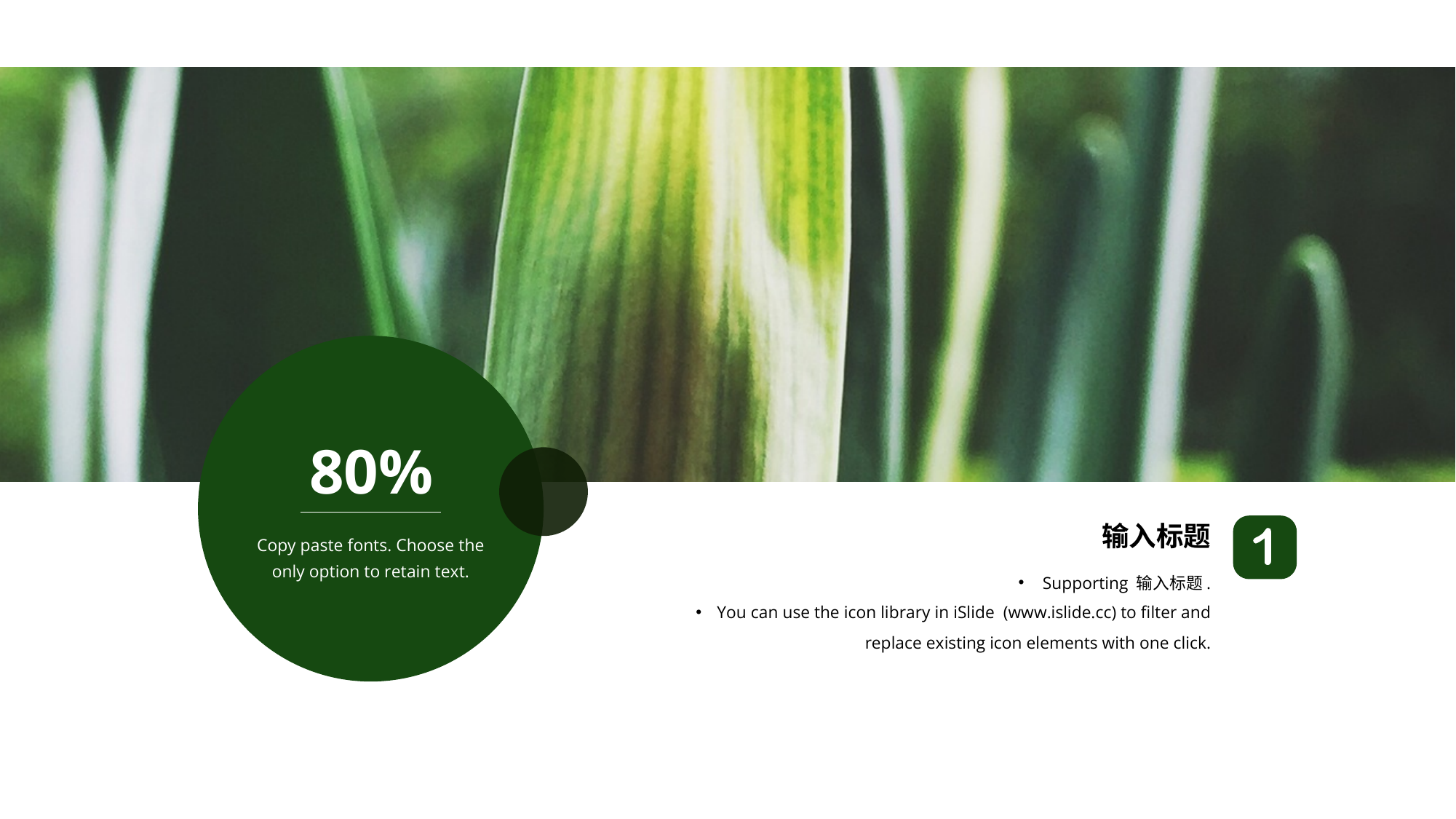

80%
80%

Copy paste fonts. Choose the only option to retain text.
输入标题

Copy paste fonts. Choose the only option to retain text.
Supporting 输入标题.
You can use the icon library in iSlide  (www.islide.cc) to filter and replace existing icon elements with one click.